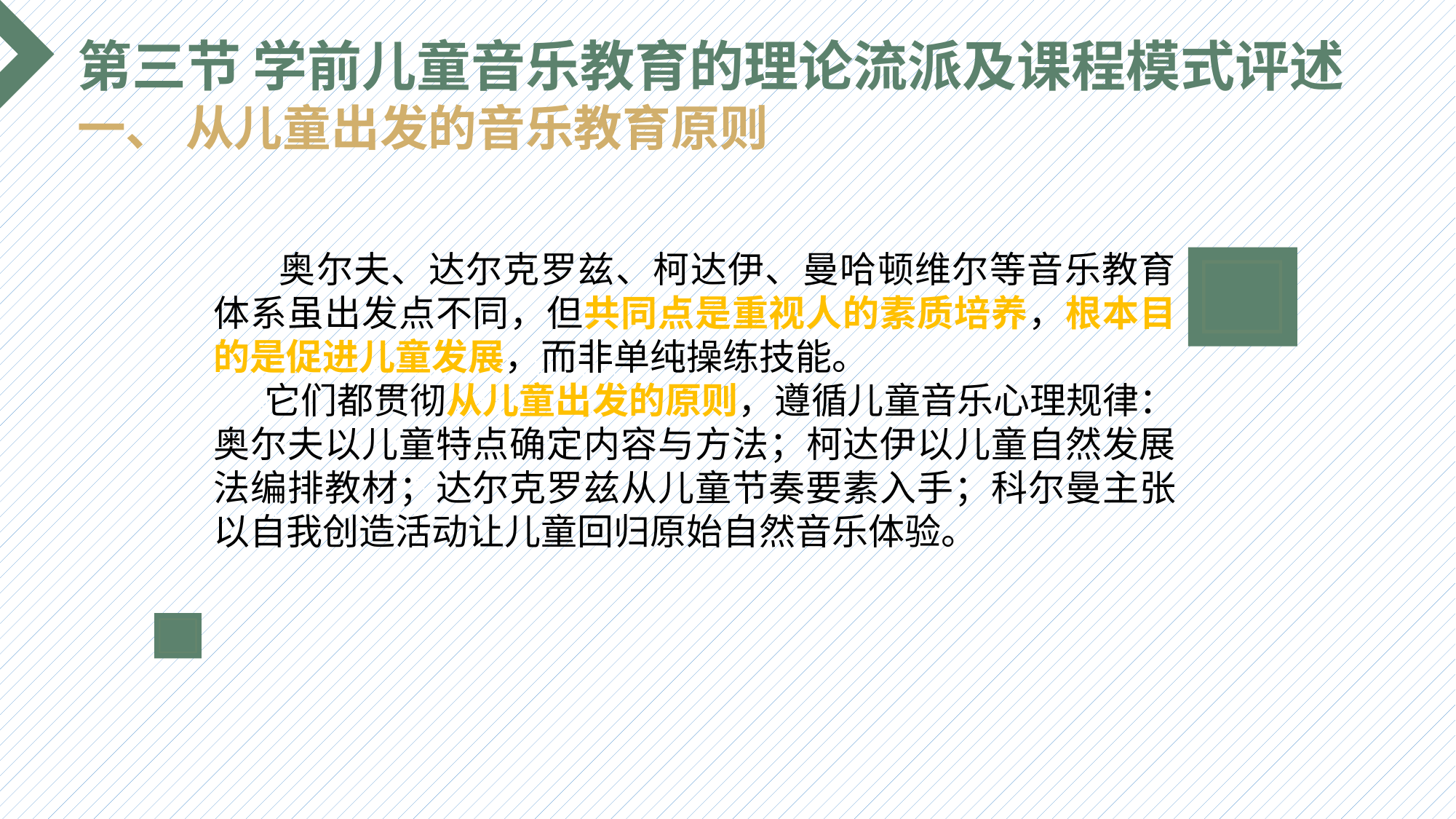

第三节 学前儿童音乐教育的理论流派及课程模式评述
一、 从儿童出发的音乐教育原则

      奥尔夫、达尔克罗兹、柯达伊、曼哈顿维尔等音乐教育体系虽出发点不同，但共同点是重视人的素质培养，根本目的是促进儿童发展，而非单纯操练技能。
     它们都贯彻从儿童出发的原则，遵循儿童音乐心理规律：奥尔夫以儿童特点确定内容与方法；柯达伊以儿童自然发展法编排教材；达尔克罗兹从儿童节奏要素入手；科尔曼主张以自我创造活动让儿童回归原始自然音乐体验。

选题背景
输入您的内容，请简要说明，言简意赅即可输入您的内容，请简要说明，言简意赅即可输入您的内容，请简要说明，言简意赅即可输入您的内容，请简要说明，言简意赅即可